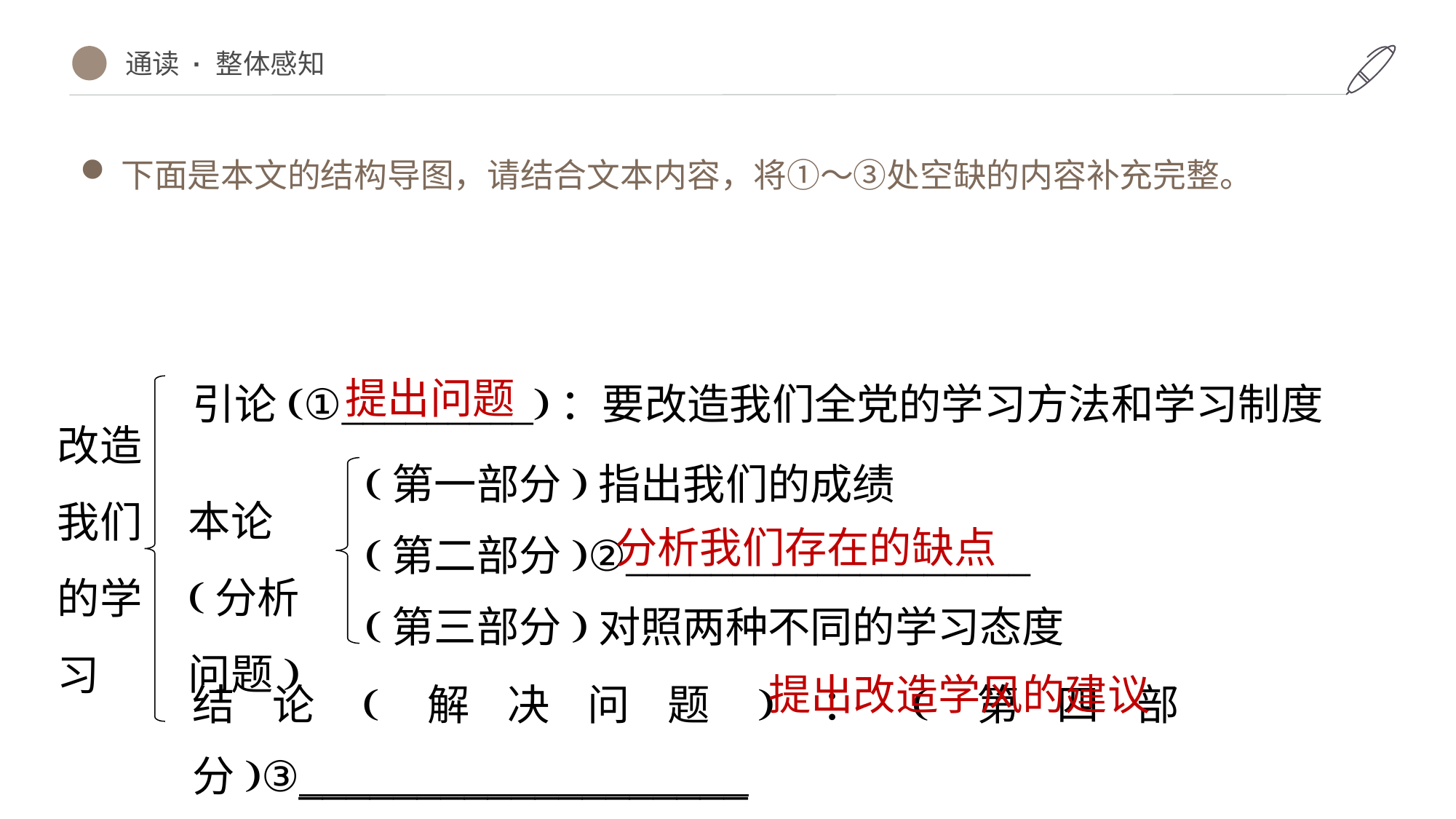

通读 · 整体感知

下面是本文的结构导图，请结合文本内容，将①～③处空缺的内容补充完整。
引论(①_________)：要改造我们全党的学习方法和学习制度
提出问题

改造我们的学习
(第一部分)指出我们的成绩
(第二部分)②___________________
(第三部分)对照两种不同的学习态度

本论(分析问题)
分析我们存在的缺点
结论(解决问题)：(第四部分)③___________________
提出改造学风的建议